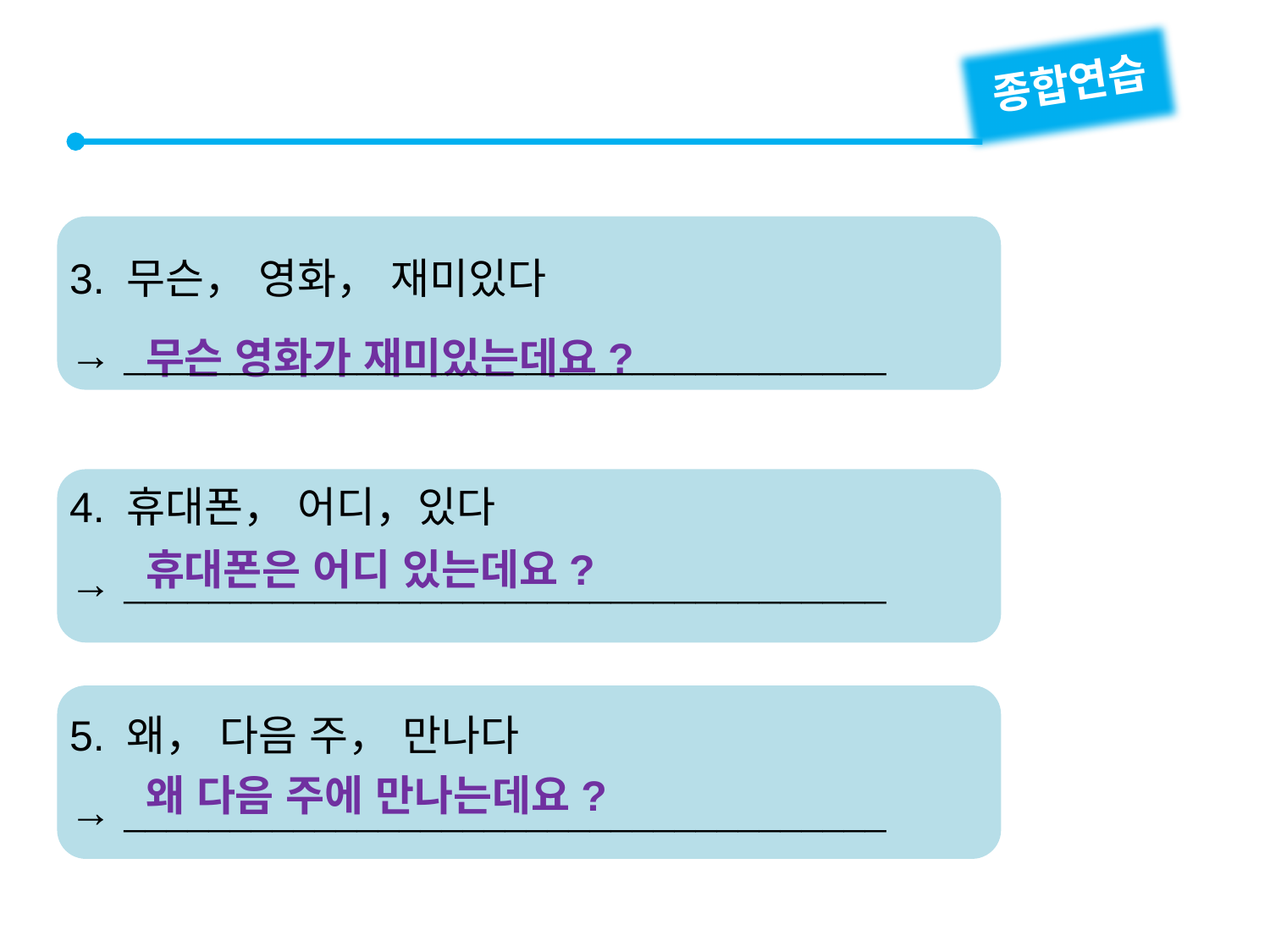

종합연습

3. 무슨， 영화， 재미있다
→ ____________________________________

4. 휴대폰， 어디，있다
→ ____________________________________

5. 왜， 다음 주， 만나다
→ ____________________________________

무슨 영화가 재미있는데요?

휴대폰은 어디 있는데요?

왜 다음 주에 만나는데요?